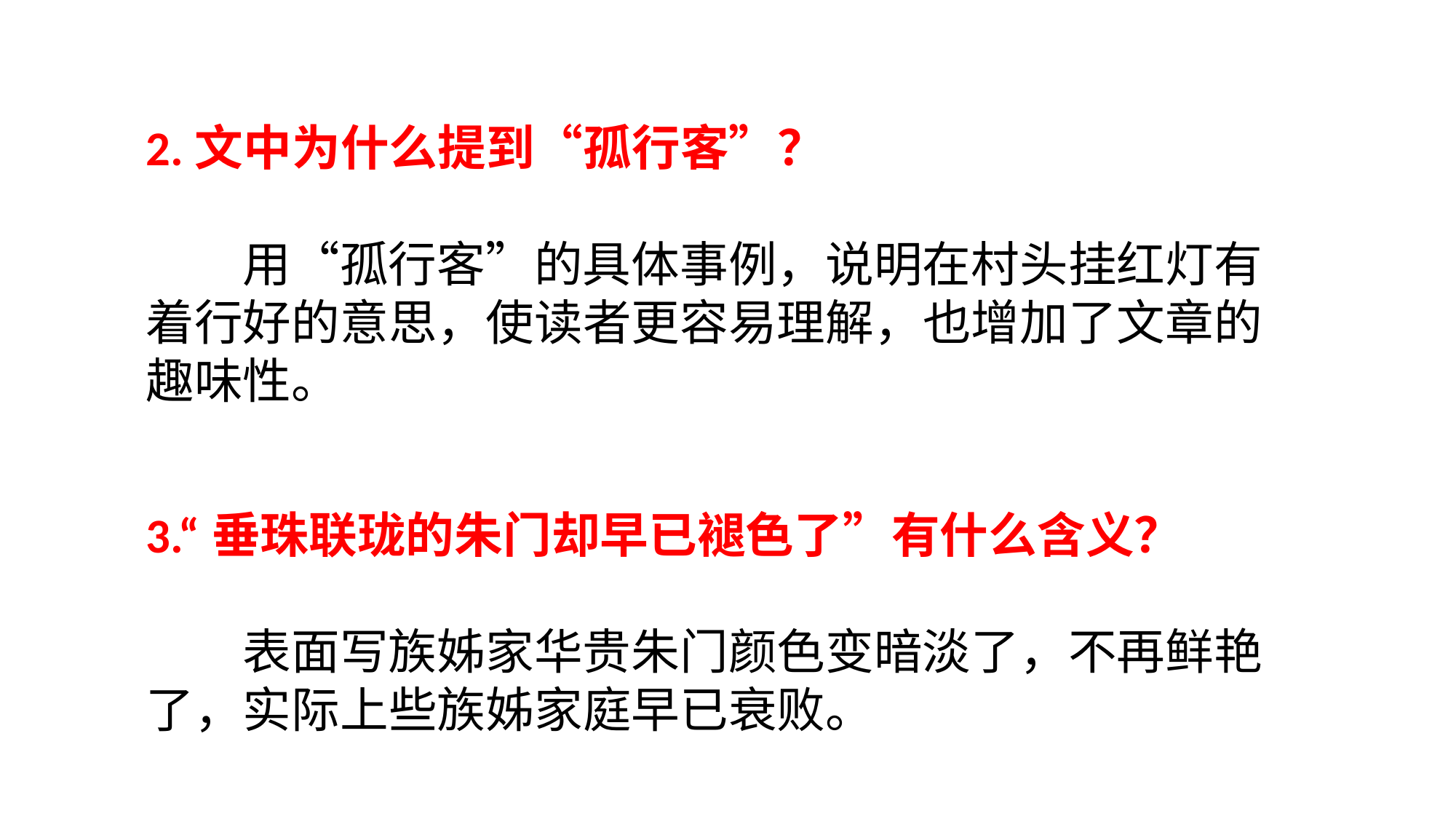

2.文中为什么提到“孤行客”？

用“孤行客”的具体事例，说明在村头挂红灯有着行好的意思，使读者更容易理解，也增加了文章的趣味性。

3.“垂珠联珑的朱门却早已褪色了”有什么含义？

表面写族姊家华贵朱门颜色变暗淡了，不再鲜艳了，实际上些族姊家庭早已衰败。